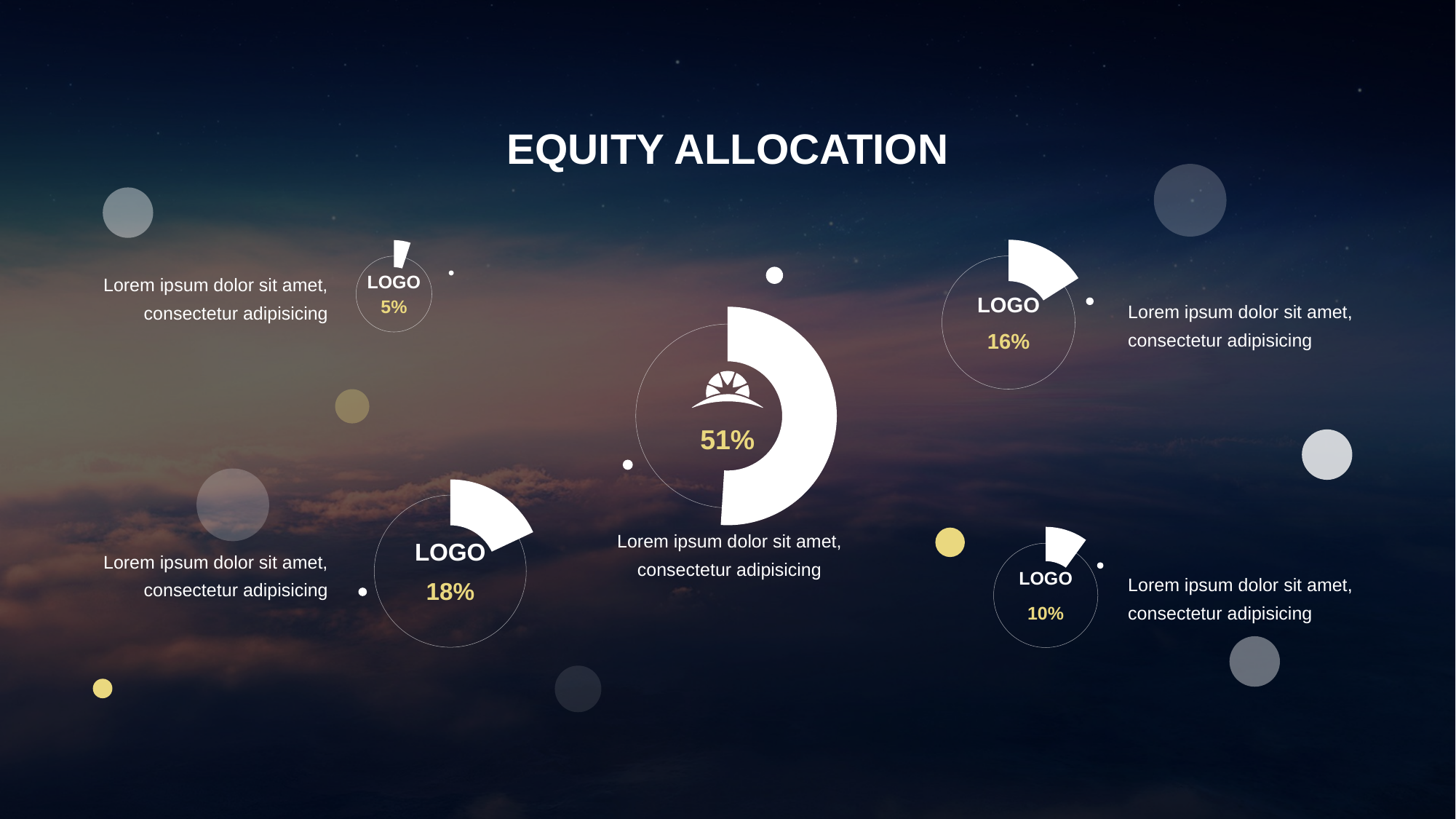

EQUITY ALLOCATION

### Chart

| Category | 销售额 |
|---|---|
| 第一季度 | 0.16 |
| 第二季度 | 0.84 |

### Chart

| Category | 销售额 |
|---|---|
| 第一季度 | 0.05 |
| 第二季度 | 0.95 |

Lorem ipsum dolor sit amet, consectetur adipisicing
LOGO
5%

LOGO
16%
Lorem ipsum dolor sit amet, consectetur adipisicing

### Chart

| Category | 销售额 |
|---|---|
| 第一季度 | 0.51 |
| 第二季度 | 0.49 |

51%

### Chart

| Category | 销售额 |
|---|---|
| 第一季度 | 0.18 |
| 第二季度 | 0.82 |

Lorem ipsum dolor sit amet, consectetur adipisicing

### Chart

| Category | 销售额 |
|---|---|
| 第一季度 | 0.1 |
| 第二季度 | 0.9 |

LOGO
10%

LOGO
18%
Lorem ipsum dolor sit amet, consectetur adipisicing
Lorem ipsum dolor sit amet, consectetur adipisicing